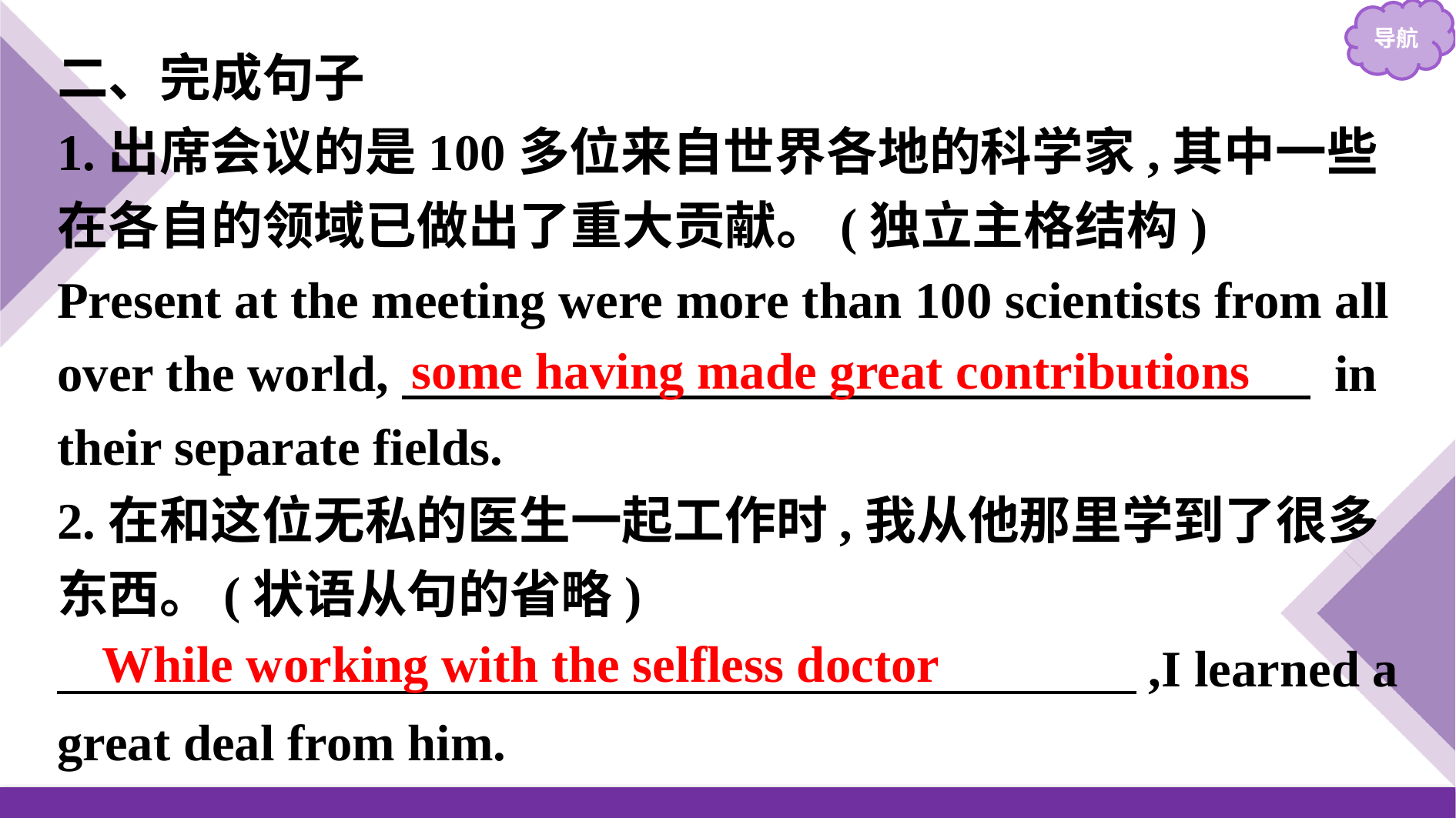

二、完成句子
1.出席会议的是100多位来自世界各地的科学家,其中一些在各自的领域已做出了重大贡献。(独立主格结构)
Present at the meeting were more than 100 scientists from all over the world,　　　　　　　   　　　　　　　　　　 in their separate fields.
2.在和这位无私的医生一起工作时,我从他那里学到了很多东西。(状语从句的省略)
　　　　　　　　　　　　　　　　　　　　　,I learned a great deal from him.
some having made great contributions
While working with the selfless doctor